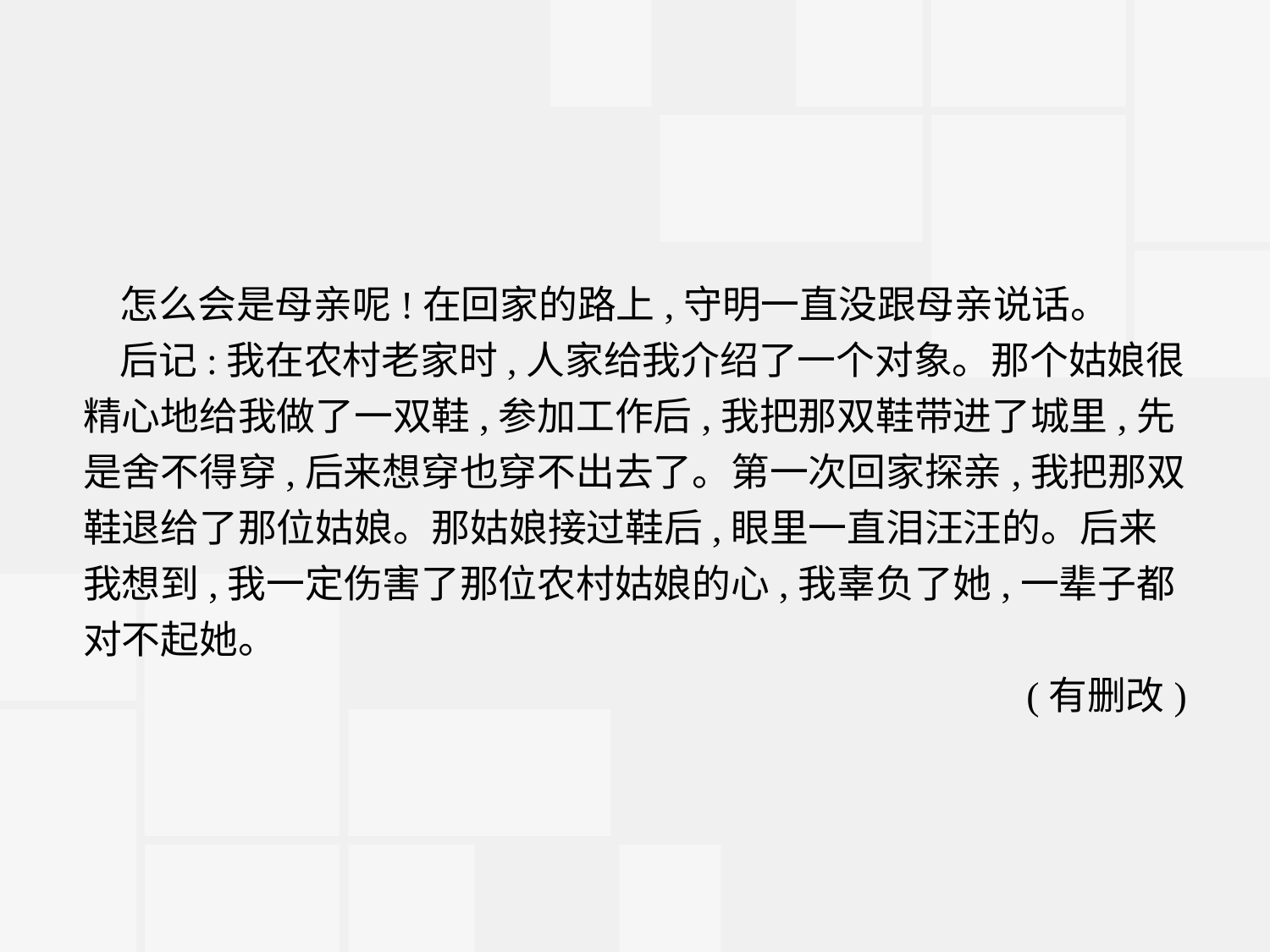

怎么会是母亲呢!在回家的路上,守明一直没跟母亲说话。
后记:我在农村老家时,人家给我介绍了一个对象。那个姑娘很精心地给我做了一双鞋,参加工作后,我把那双鞋带进了城里,先是舍不得穿,后来想穿也穿不出去了。第一次回家探亲,我把那双鞋退给了那位姑娘。那姑娘接过鞋后,眼里一直泪汪汪的。后来我想到,我一定伤害了那位农村姑娘的心,我辜负了她,一辈子都对不起她。
(有删改)